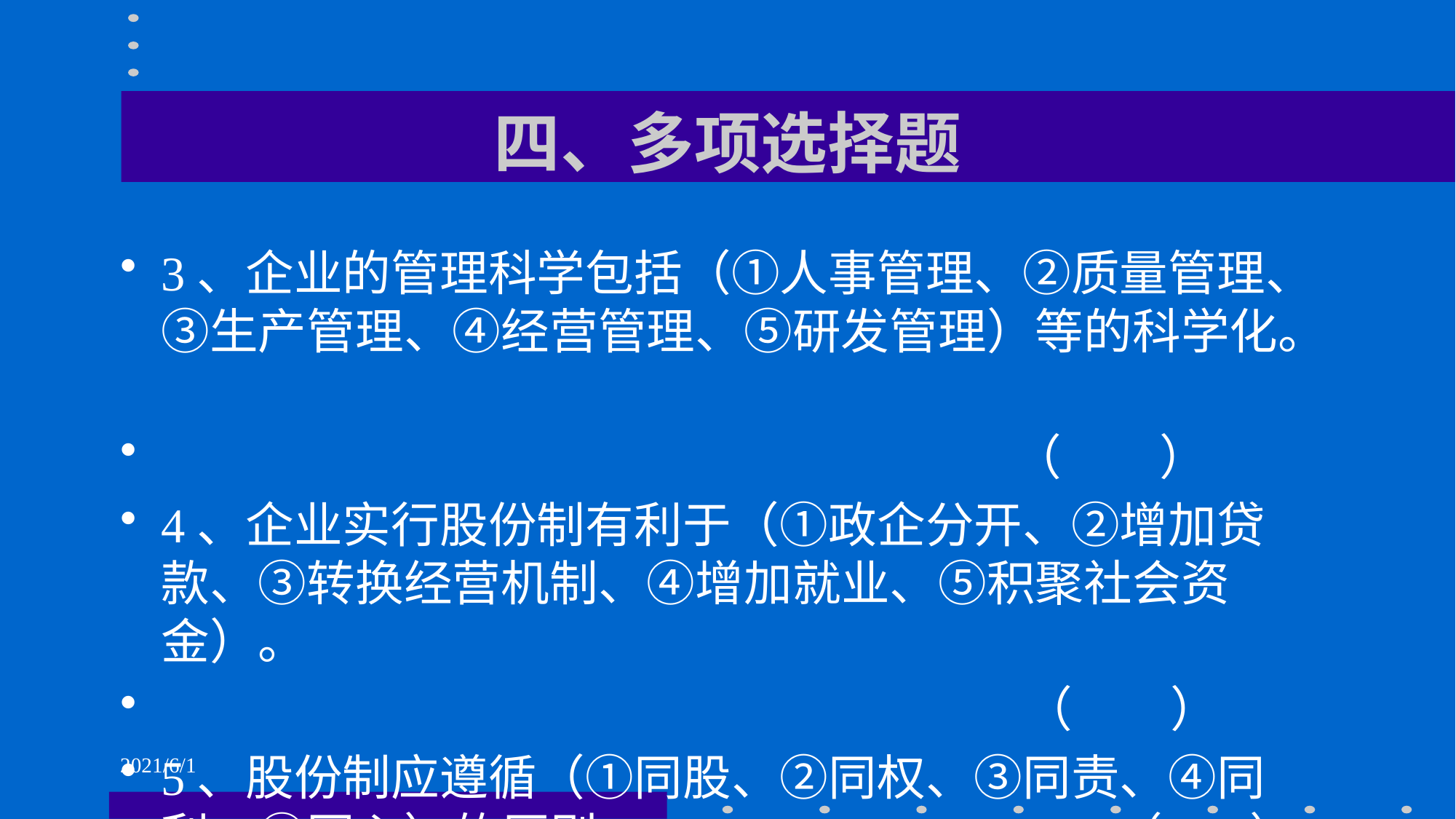

# 四、多项选择题
3、企业的管理科学包括（①人事管理、②质量管理、③生产管理、④经营管理、⑤研发管理）等的科学化。
                                                                             （         ）
4、企业实行股份制有利于（①政企分开、②增加贷款、③转换经营机制、④增加就业、⑤积聚社会资金）。
                                                                              （         ）
5、股份制应遵循（①同股、②同权、③同责、④同利、⑤同心）的原则。                                           （        ）
2021/6/1